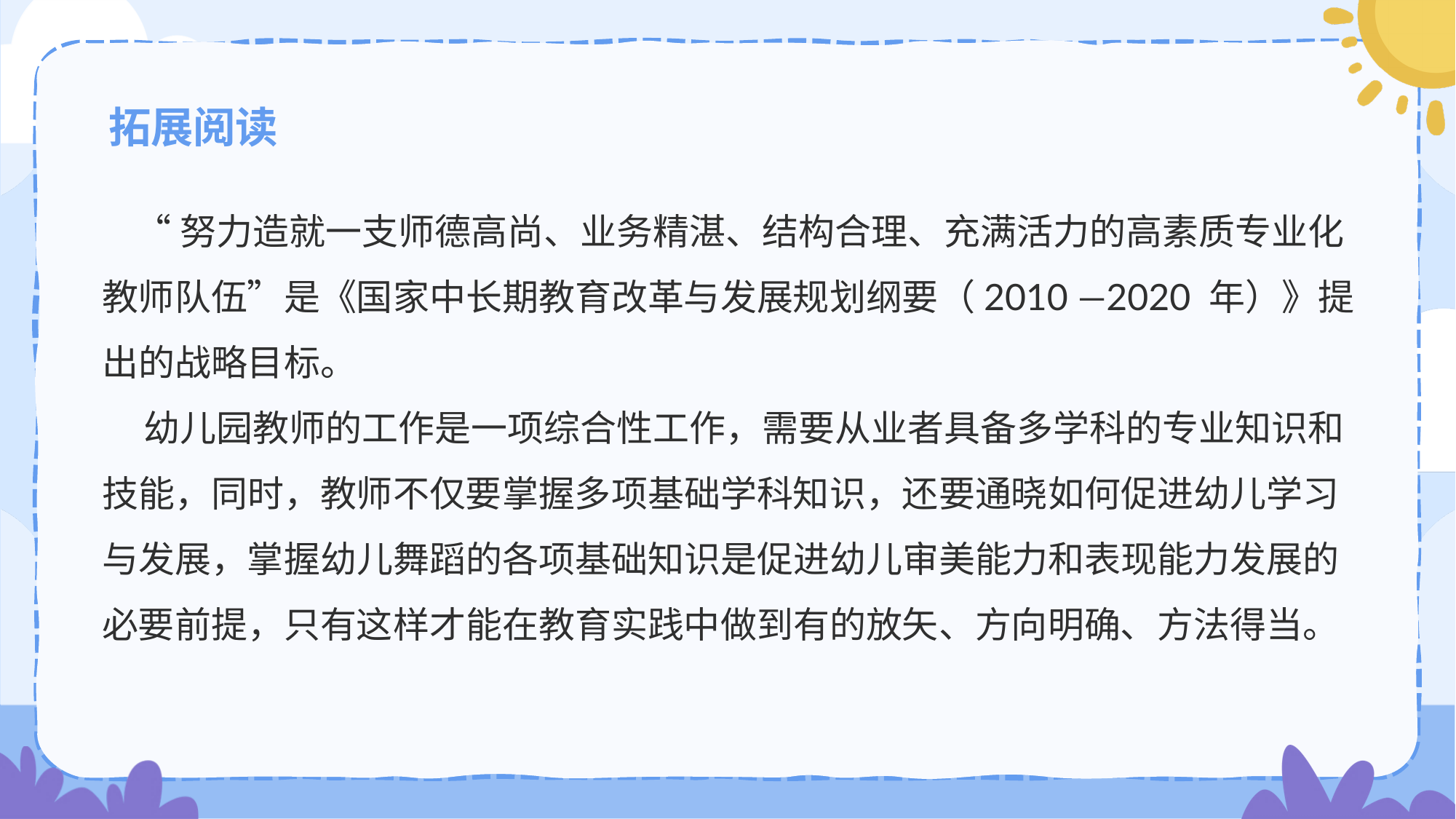

拓展阅读
    “努力造就一支师德高尚、业务精湛、结构合理、充满活力的高素质专业化教师队伍”是《国家中长期教育改革与发展规划纲要（2010 —2020 年）》提出的战略目标。
    幼儿园教师的工作是一项综合性工作，需要从业者具备多学科的专业知识和技能，同时，教师不仅要掌握多项基础学科知识，还要通晓如何促进幼儿学习与发展，掌握幼儿舞蹈的各项基础知识是促进幼儿审美能力和表现能力发展的必要前提，只有这样才能在教育实践中做到有的放矢、方向明确、方法得当。